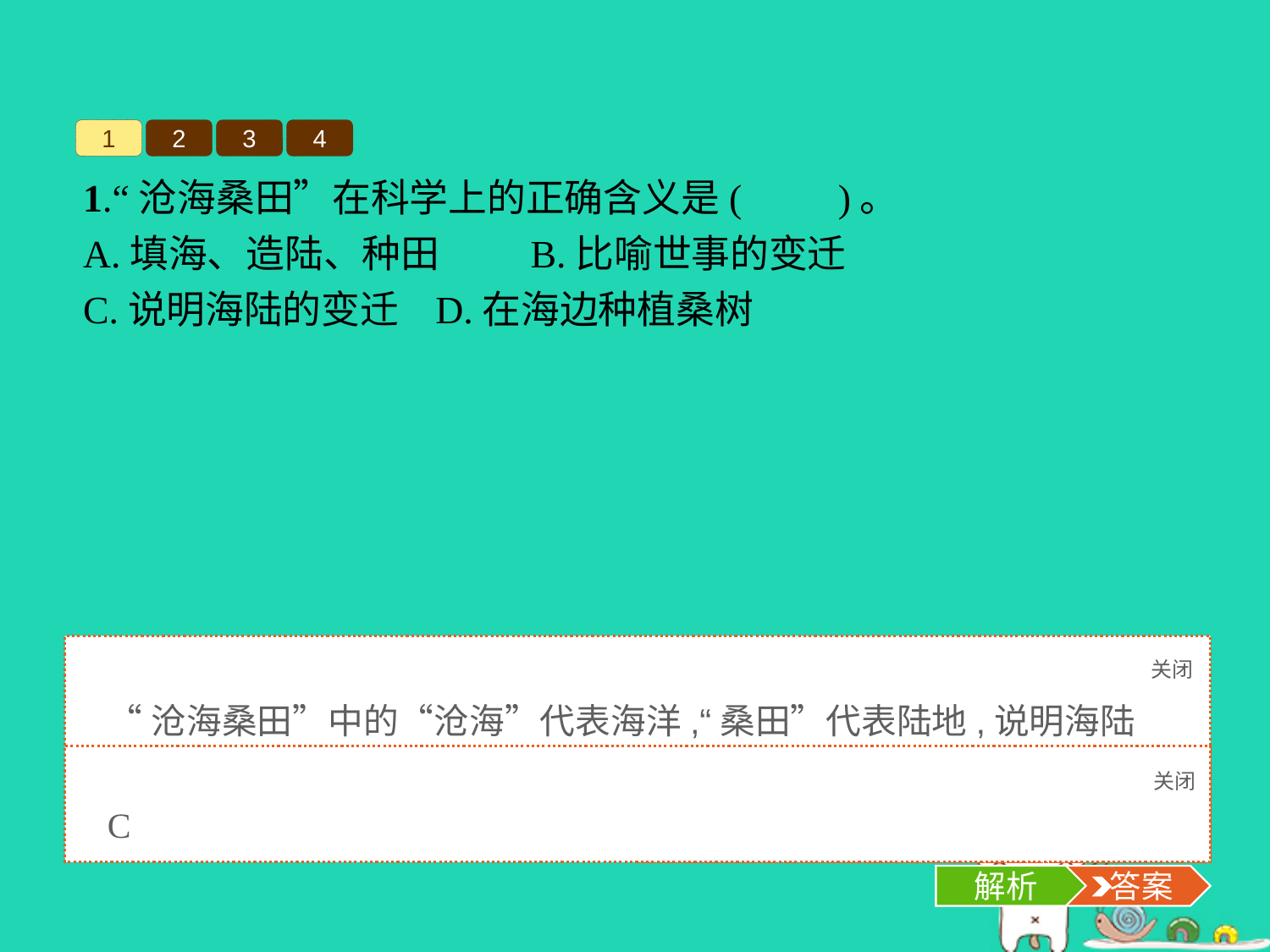

1
2
3
4
1.“沧海桑田”在科学上的正确含义是(　　)。
A.填海、造陆、种田	B.比喻世事的变迁
C.说明海陆的变迁	D.在海边种植桑树

关闭
解析

“沧海桑田”中的“沧海”代表海洋,“桑田”代表陆地,说明海陆变迁。

关闭
解析
  答案

C
解析
  答案